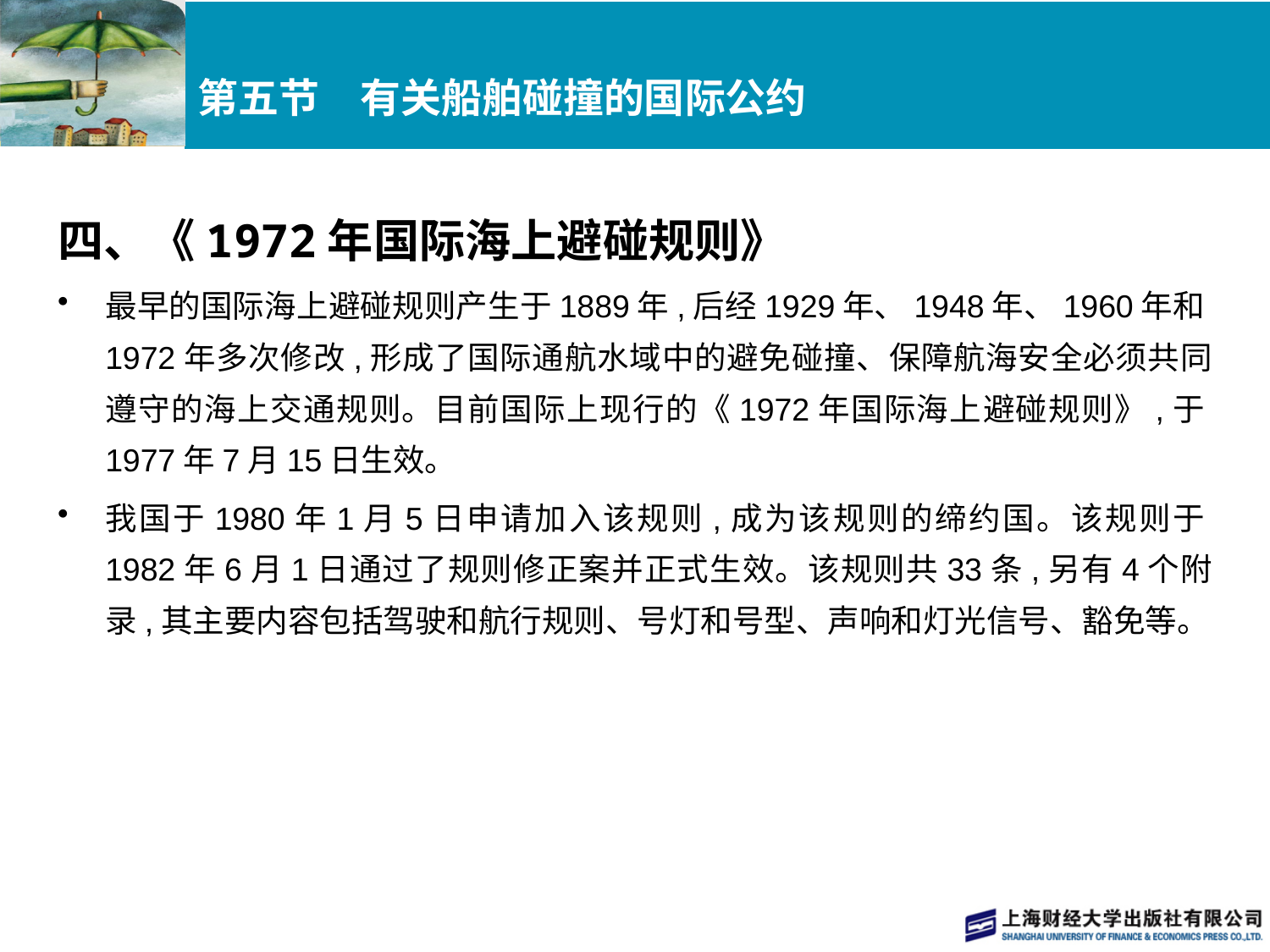

# 第五节　有关船舶碰撞的国际公约
四、《1972年国际海上避碰规则》
最早的国际海上避碰规则产生于1889年,后经1929年、1948年、1960年和1972年多次修改,形成了国际通航水域中的避免碰撞、保障航海安全必须共同遵守的海上交通规则。目前国际上现行的《1972年国际海上避碰规则》,于1977年7月15日生效。
我国于1980年1月5日申请加入该规则,成为该规则的缔约国。该规则于1982年6月1日通过了规则修正案并正式生效。该规则共33条,另有4个附录,其主要内容包括驾驶和航行规则、号灯和号型、声响和灯光信号、豁免等。